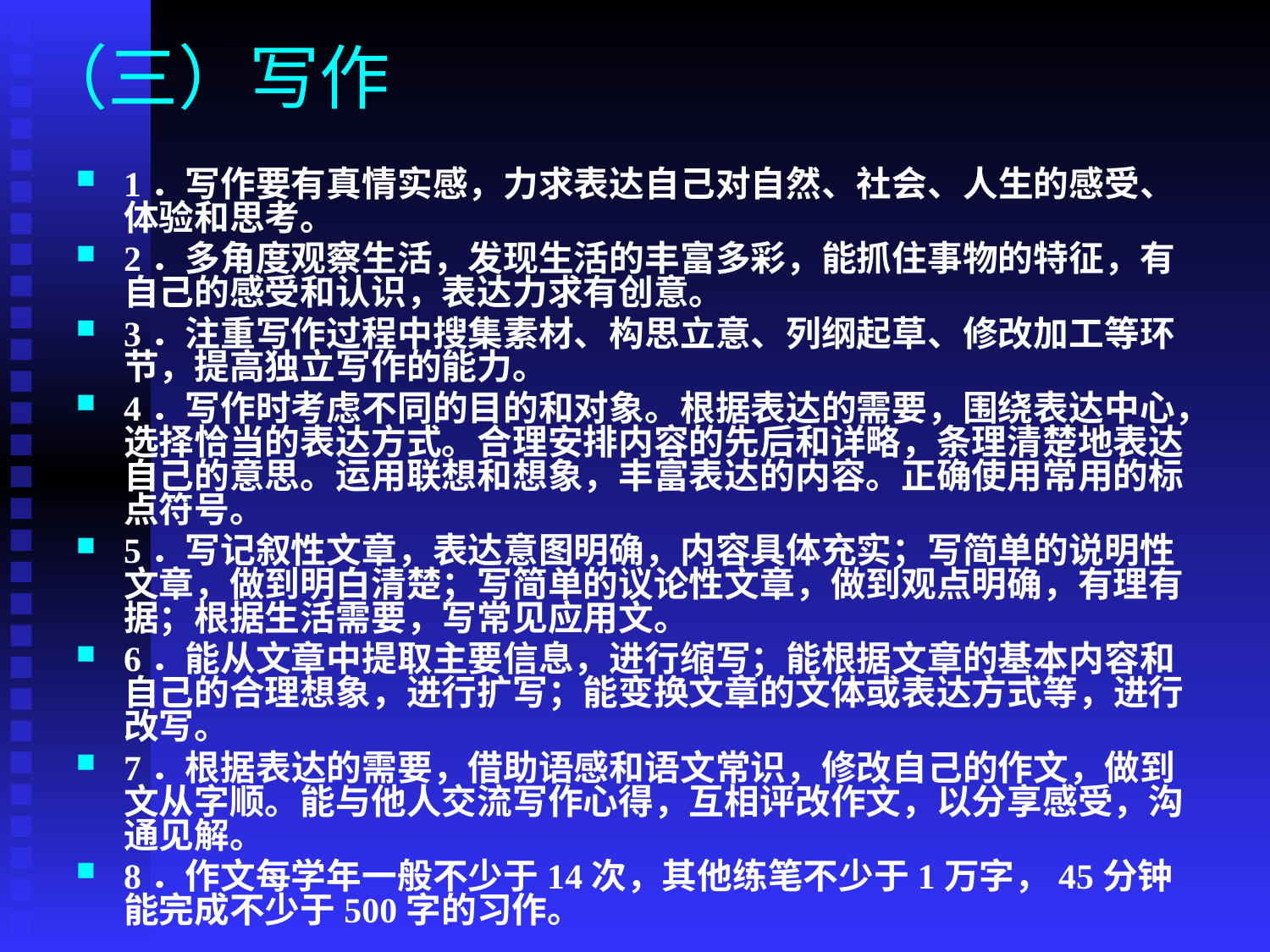

# （三）写作

1．写作要有真情实感，力求表达自己对自然、社会、人生的感受、体验和思考。
2．多角度观察生活，发现生活的丰富多彩，能抓住事物的特征，有自己的感受和认识，表达力求有创意。
3．注重写作过程中搜集素材、构思立意、列纲起草、修改加工等环节，提高独立写作的能力。
4．写作时考虑不同的目的和对象。根据表达的需要，围绕表达中心，选择恰当的表达方式。合理安排内容的先后和详略，条理清楚地表达自己的意思。运用联想和想象，丰富表达的内容。正确使用常用的标点符号。
5．写记叙性文章，表达意图明确，内容具体充实；写简单的说明性文章，做到明白清楚；写简单的议论性文章，做到观点明确，有理有据；根据生活需要，写常见应用文。
6．能从文章中提取主要信息，进行缩写；能根据文章的基本内容和自己的合理想象，进行扩写；能变换文章的文体或表达方式等，进行改写。
7．根据表达的需要，借助语感和语文常识，修改自己的作文，做到文从字顺。能与他人交流写作心得，互相评改作文，以分享感受，沟通见解。
8．作文每学年一般不少于14次，其他练笔不少于1万字，45分钟能完成不少于500字的习作。